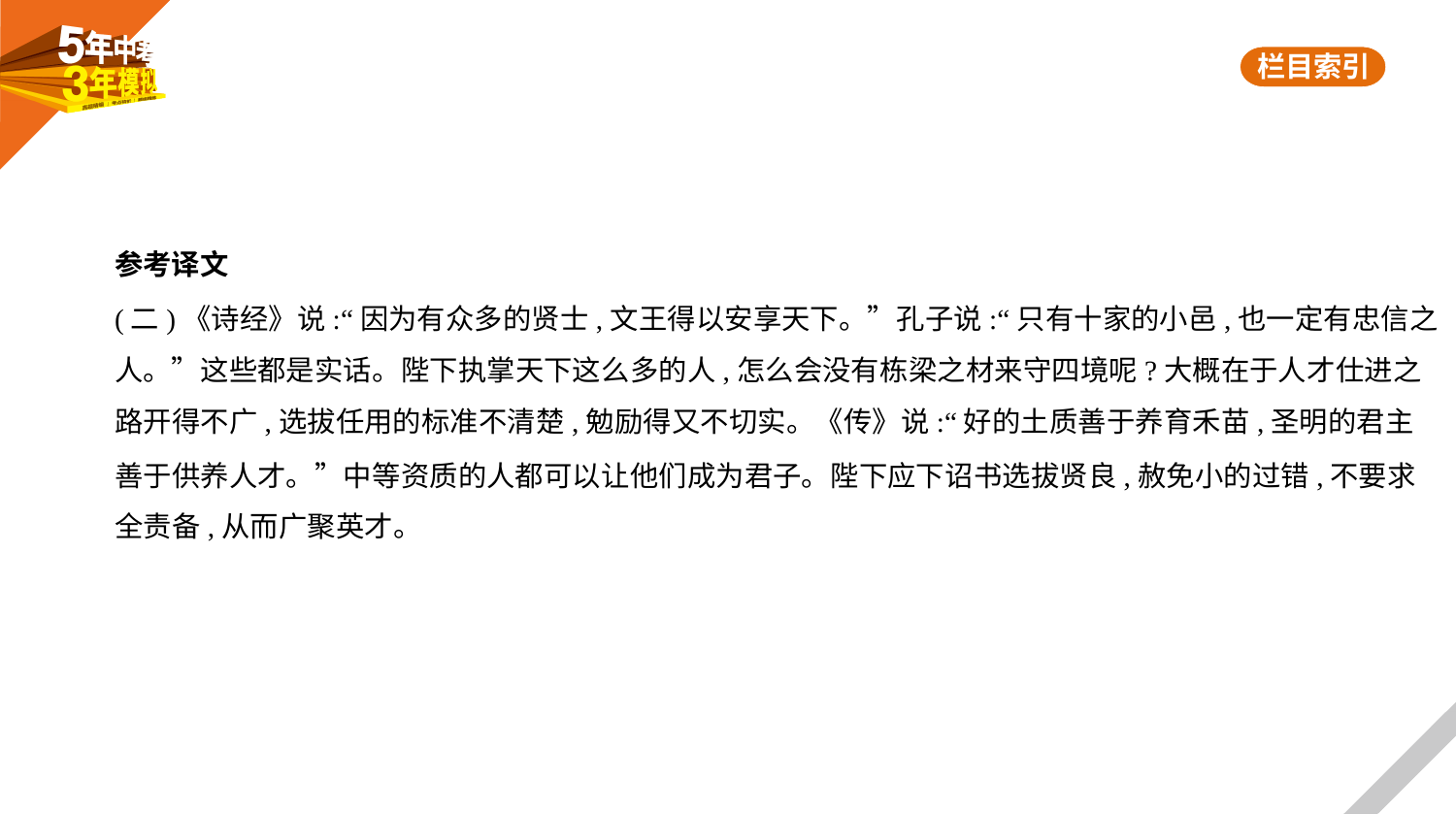

参考译文
(二)《诗经》说:“因为有众多的贤士,文王得以安享天下。”孔子说:“只有十家的小邑,也一定有忠信之
人。”这些都是实话。陛下执掌天下这么多的人,怎么会没有栋梁之材来守四境呢?大概在于人才仕进之
路开得不广,选拔任用的标准不清楚,勉励得又不切实。《传》说:“好的土质善于养育禾苗,圣明的君主
善于供养人才。”中等资质的人都可以让他们成为君子。陛下应下诏书选拔贤良,赦免小的过错,不要求
全责备,从而广聚英才。